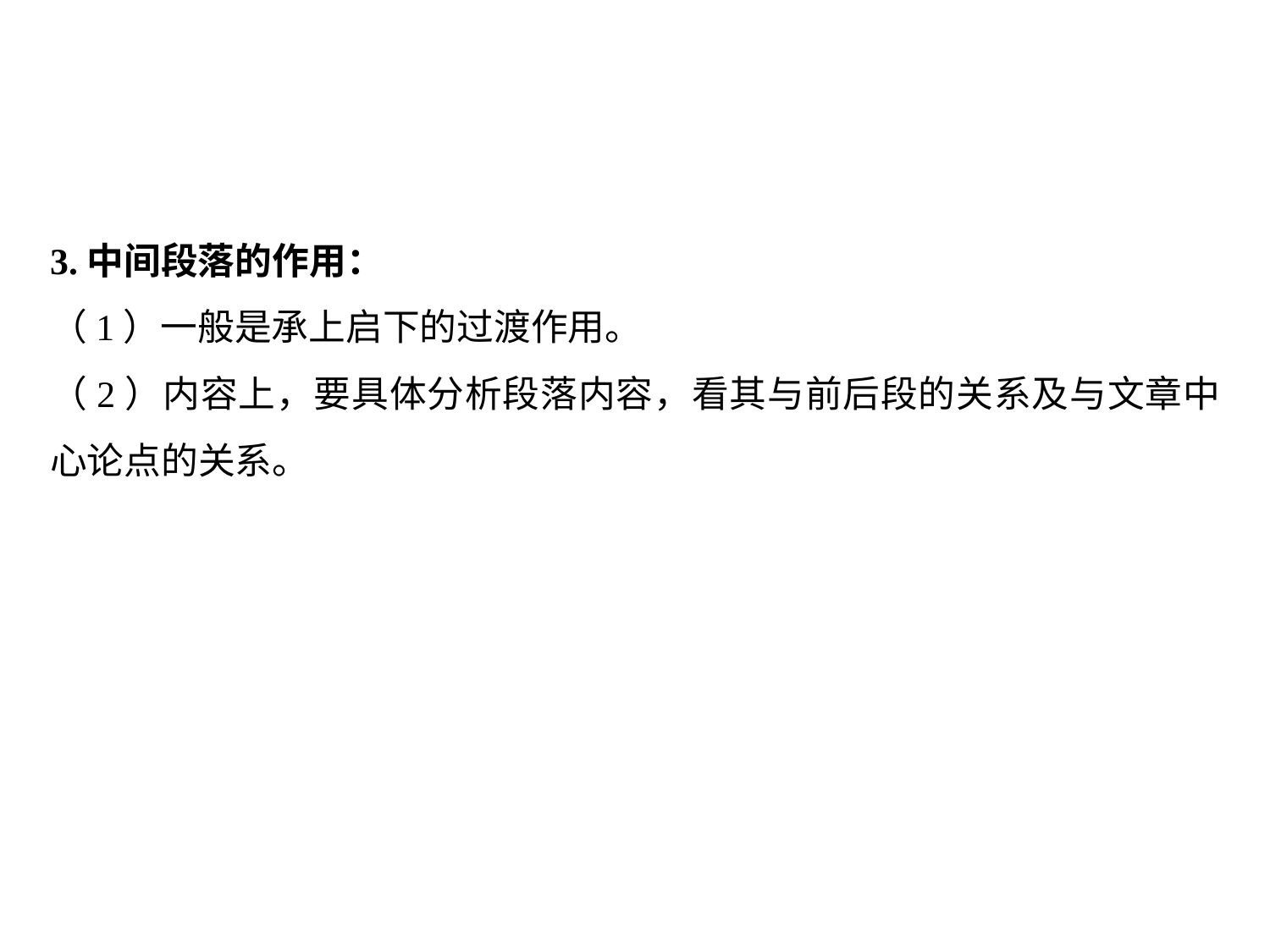

3.中间段落的作用：
（1）一般是承上启下的过渡作用。
（2）内容上，要具体分析段落内容，看其与前后段的关系及与文章中心论点的关系。